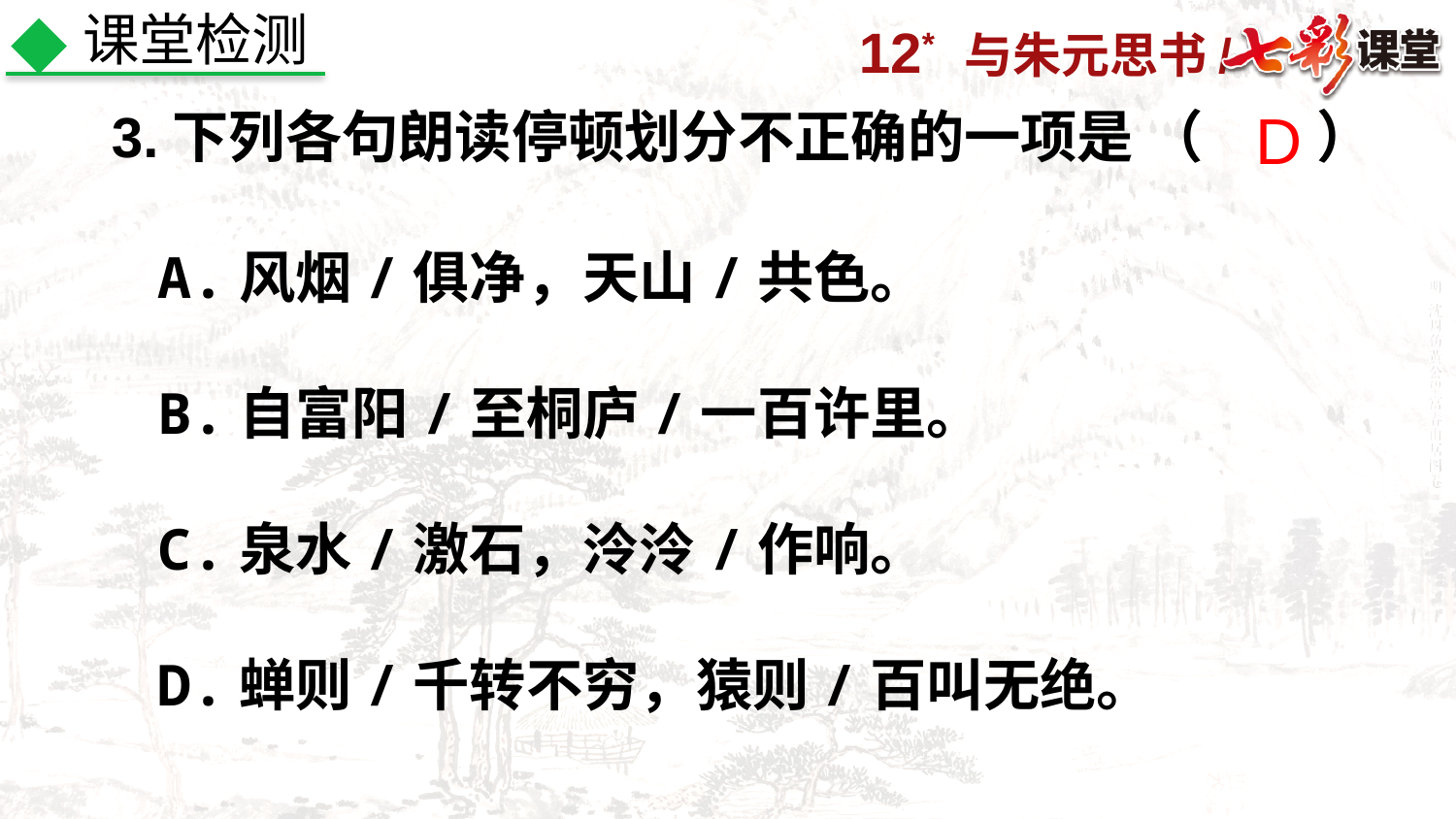

课堂检测

D
3.下列各句朗读停顿划分不正确的一项是 （　　）
A.风烟/俱净，天山/共色。
B.自富阳/至桐庐/一百许里。             
C.泉水/激石，泠泠/作响。
D.蝉则/千转不穷，猿则/百叫无绝。